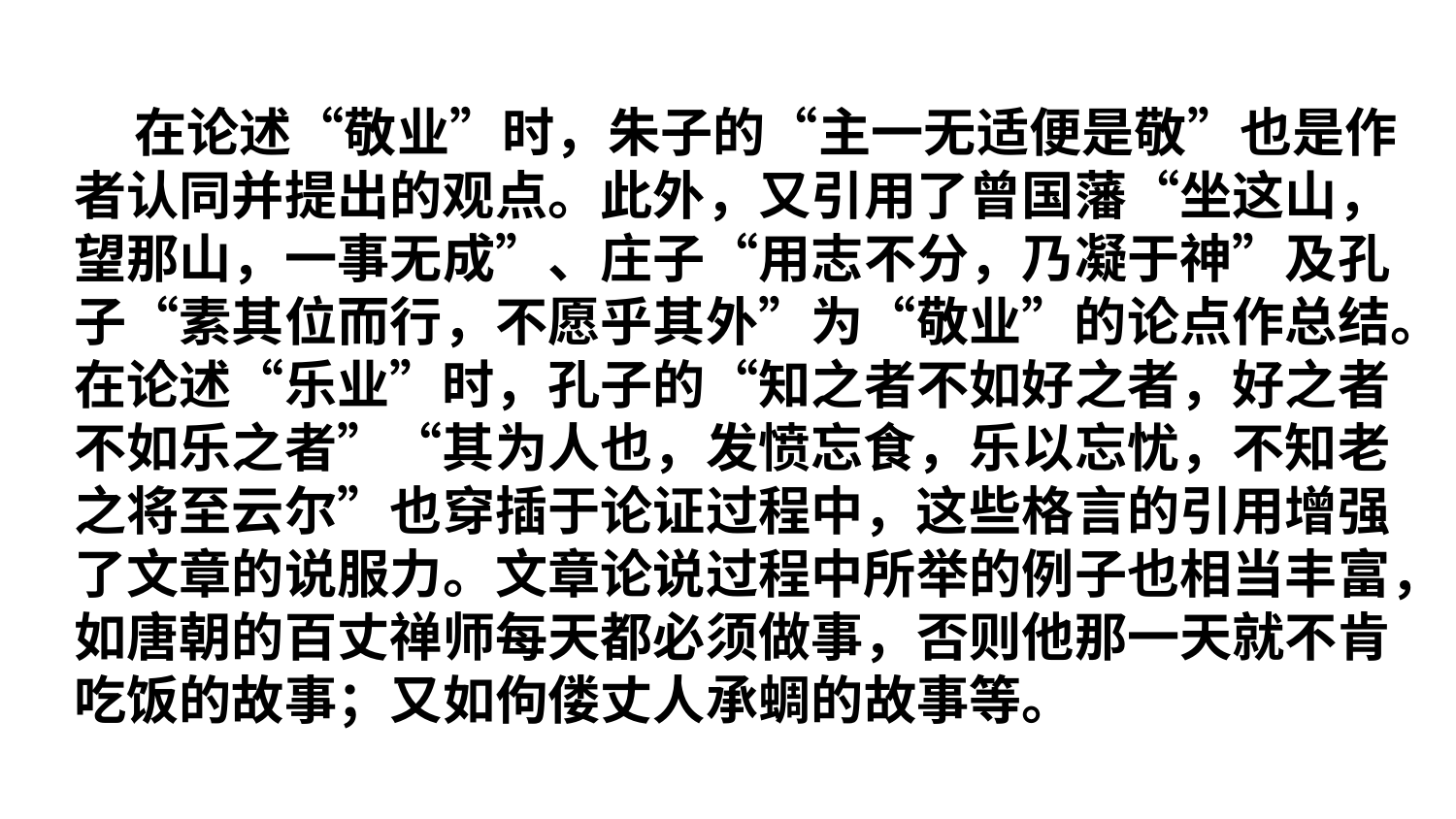

在论述“敬业”时，朱子的“主一无适便是敬”也是作者认同并提出的观点。此外，又引用了曾国藩“坐这山，望那山，一事无成”、庄子“用志不分，乃凝于神”及孔子“素其位而行，不愿乎其外”为“敬业”的论点作总结。在论述“乐业”时，孔子的“知之者不如好之者，好之者不如乐之者”“其为人也，发愤忘食，乐以忘忧，不知老之将至云尔”也穿插于论证过程中，这些格言的引用增强了文章的说服力。文章论说过程中所举的例子也相当丰富，如唐朝的百丈禅师每天都必须做事，否则他那一天就不肯吃饭的故事；又如佝偻丈人承蜩的故事等。